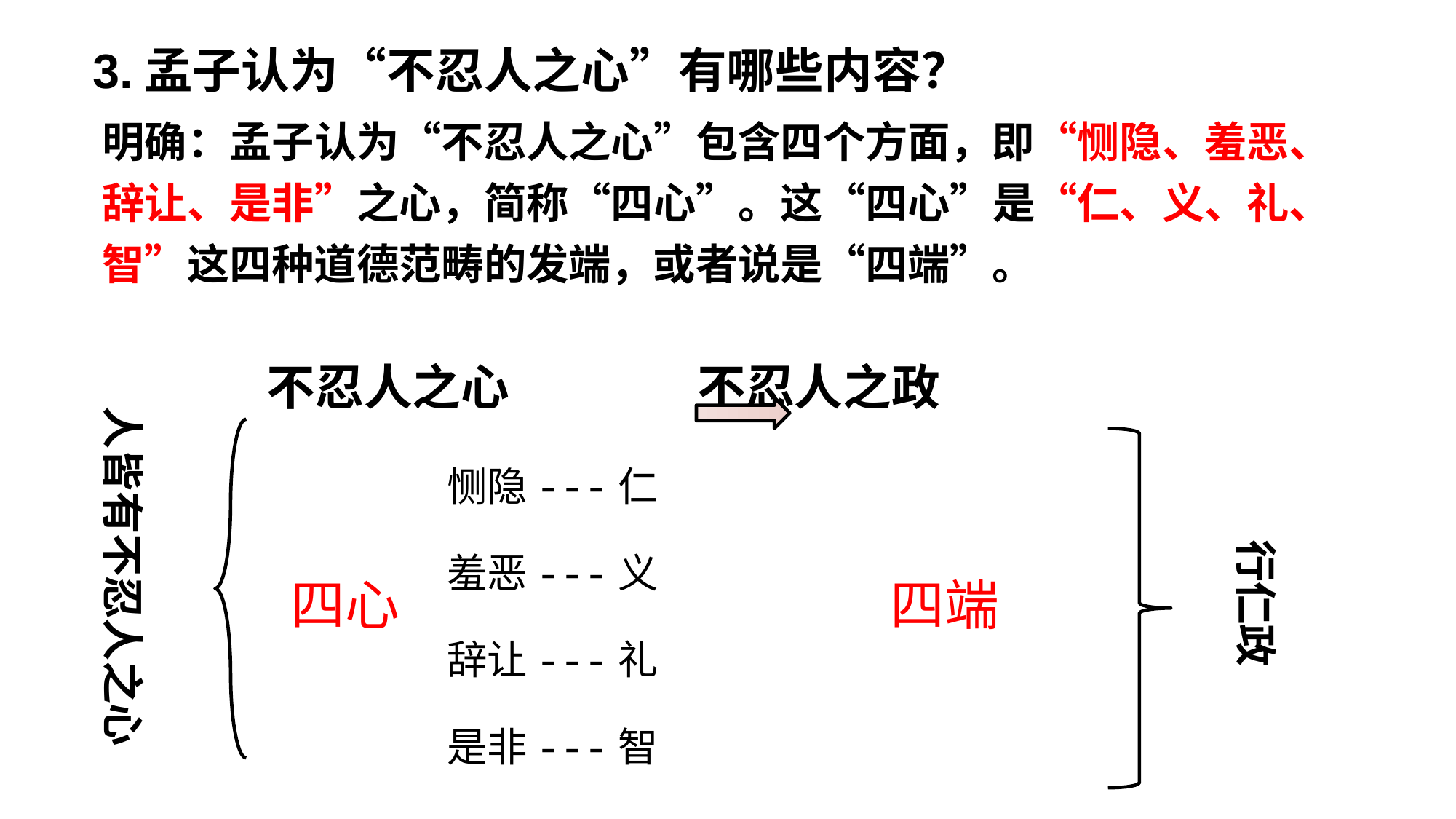

3.孟子认为“不忍人之心”有哪些内容？
明确：孟子认为“不忍人之心”包含四个方面，即“恻隐、羞恶、辞让、是非”之心，简称“四心”。这“四心”是“仁、义、礼、智”这四种道德范畴的发端，或者说是“四端”。
不忍人之心                 不忍人之政
人皆有不忍人之心

恻隐---仁
羞恶---义
辞让---礼
是非---智
行仁政
四心
四端